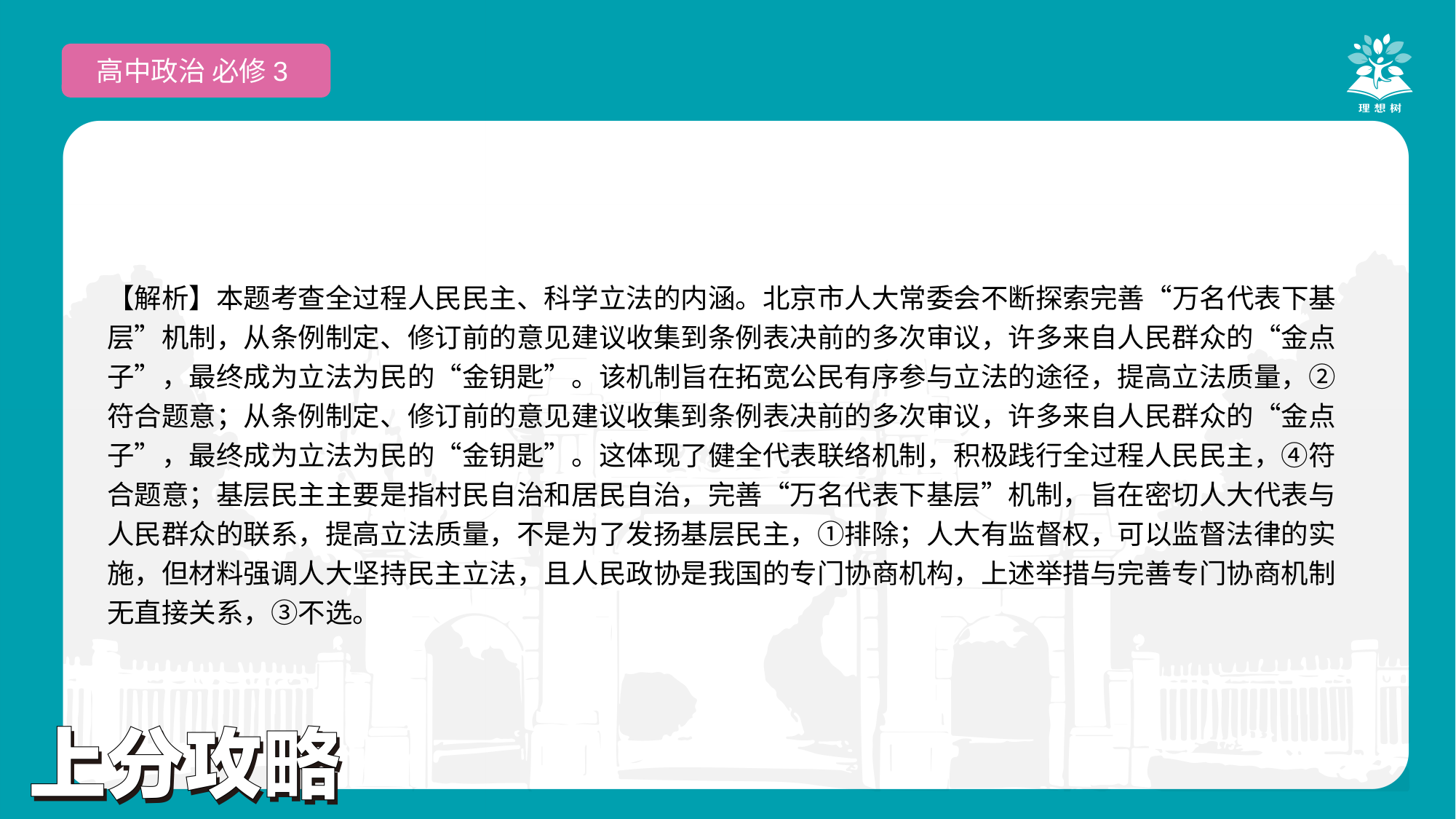

高中政治 必修3
【解析】本题考查全过程人民民主、科学立法的内涵。北京市人大常委会不断探索完善“万名代表下基层”机制，从条例制定、修订前的意见建议收集到条例表决前的多次审议，许多来自人民群众的“金点子”，最终成为立法为民的“金钥匙”。该机制旨在拓宽公民有序参与立法的途径，提高立法质量，②符合题意；从条例制定、修订前的意见建议收集到条例表决前的多次审议，许多来自人民群众的“金点子”，最终成为立法为民的“金钥匙”。这体现了健全代表联络机制，积极践行全过程人民民主，④符合题意；基层民主主要是指村民自治和居民自治，完善“万名代表下基层”机制，旨在密切人大代表与人民群众的联系，提高立法质量，不是为了发扬基层民主，①排除；人大有监督权，可以监督法律的实施，但材料强调人大坚持民主立法，且人民政协是我国的专门协商机构，上述举措与完善专门协商机制无直接关系，③不选。